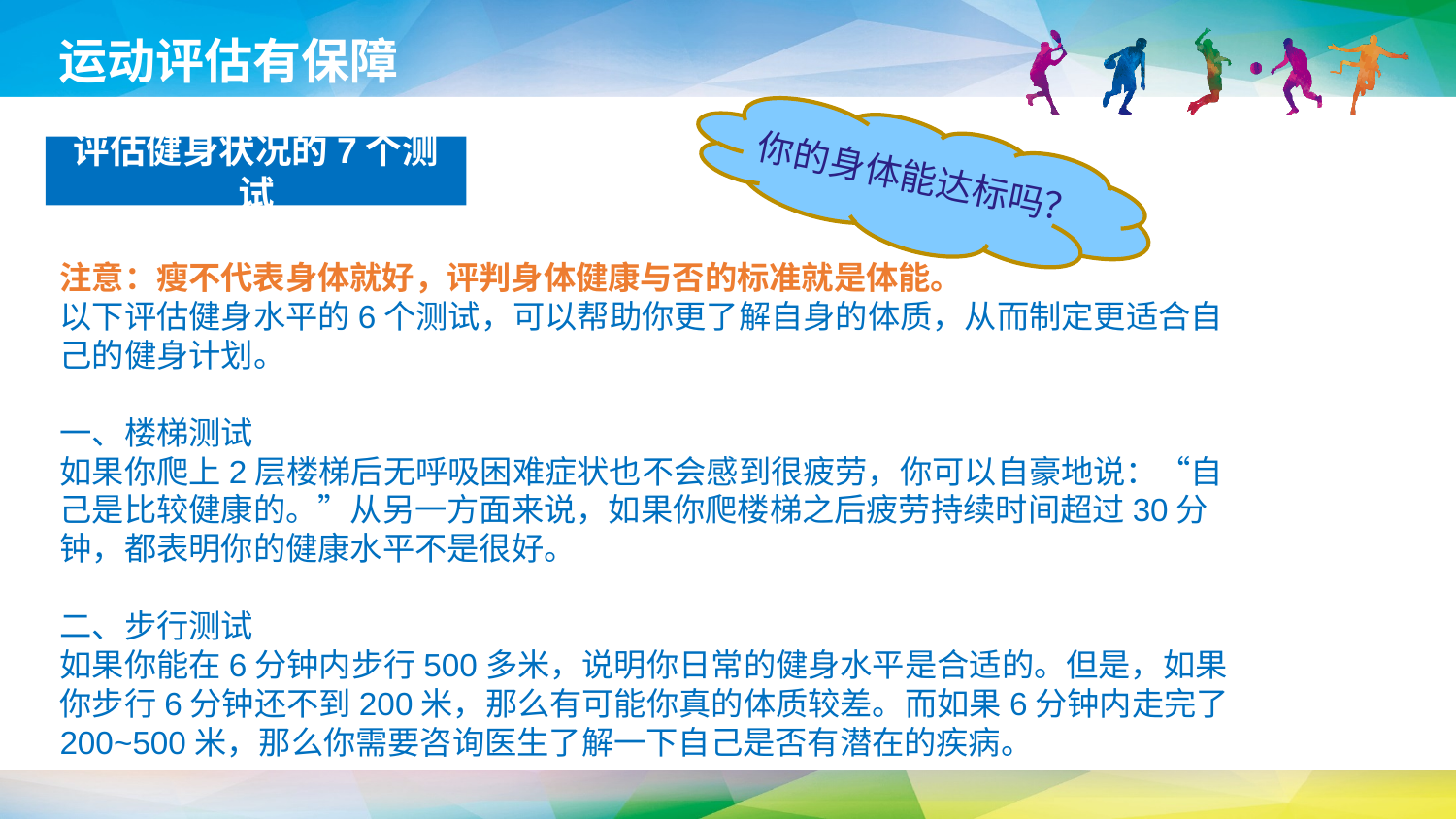

运动评估有保障

评估健身状况的7个测试
你的身体能达标吗？
注意：瘦不代表身体就好，评判身体健康与否的标准就是体能。
以下评估健身水平的6个测试，可以帮助你更了解自身的体质，从而制定更适合自己的健身计划。

一、楼梯测试
如果你爬上2层楼梯后无呼吸困难症状也不会感到很疲劳，你可以自豪地说：“自己是比较健康的。”从另一方面来说，如果你爬楼梯之后疲劳持续时间超过30分钟，都表明你的健康水平不是很好。

二、步行测试
如果你能在6分钟内步行500多米，说明你日常的健身水平是合适的。但是，如果你步行6分钟还不到200米，那么有可能你真的体质较差。而如果6分钟内走完了200~500米，那么你需要咨询医生了解一下自己是否有潜在的疾病。

延时符